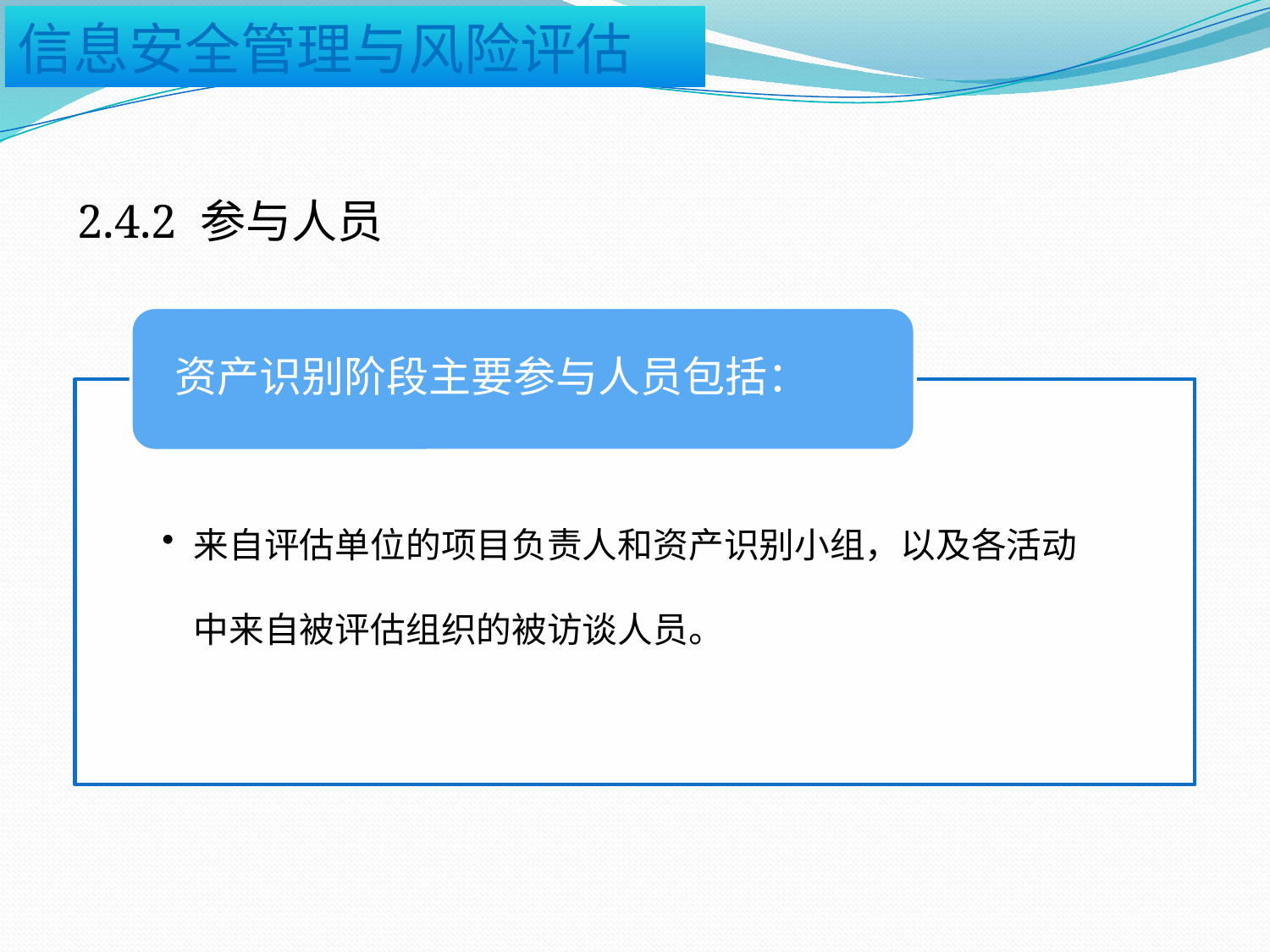

2.4.2 参与人员
来自评估单位的项目负责人和资产识别小组，以及各活动中来自被评估组织的被访谈人员。

资产识别阶段主要参与人员包括：